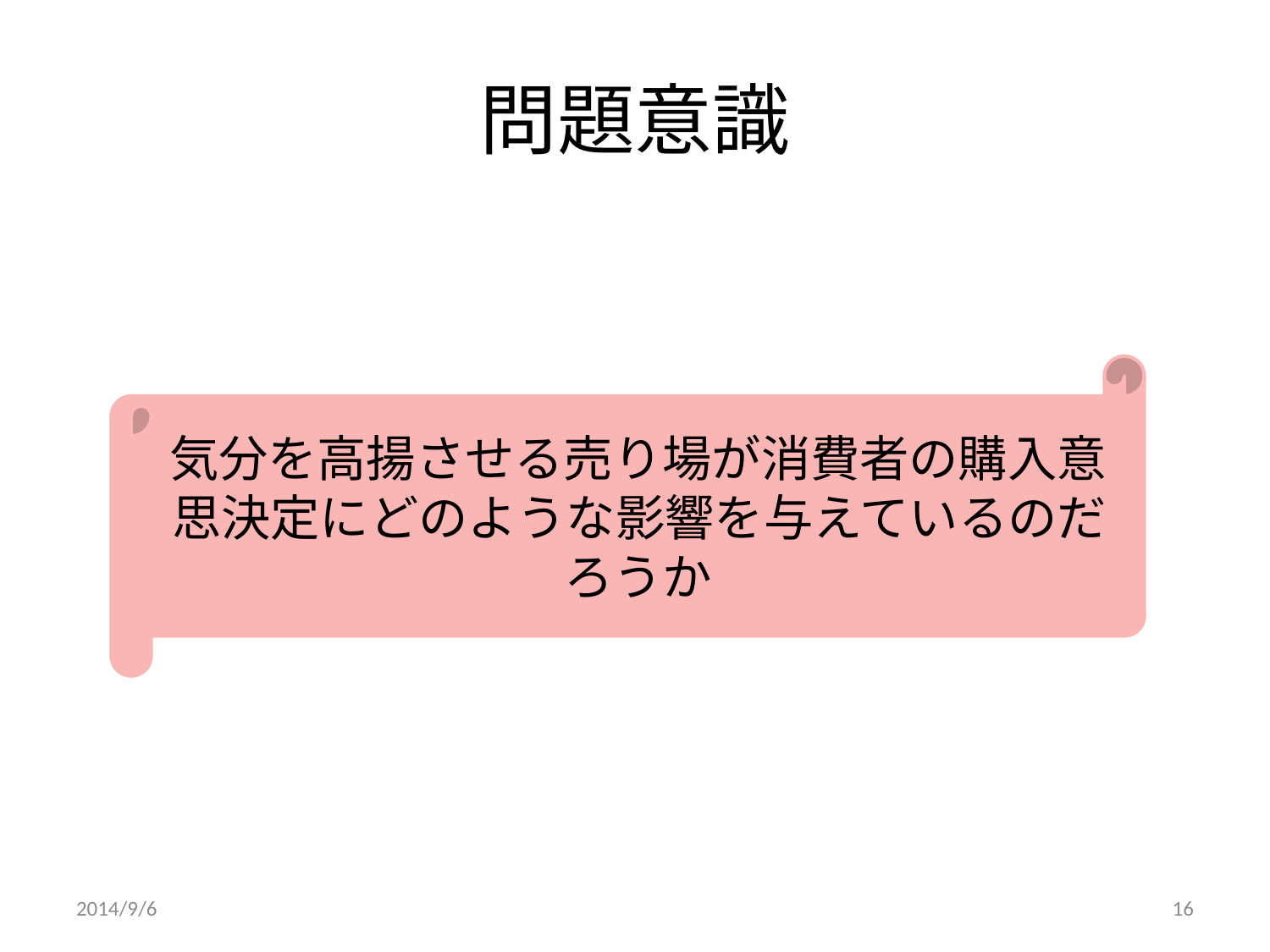

# 問題意識
気分を高揚させる売り場が消費者の購入意思決定にどのような影響を与えているのだろうか
2014/9/6
16